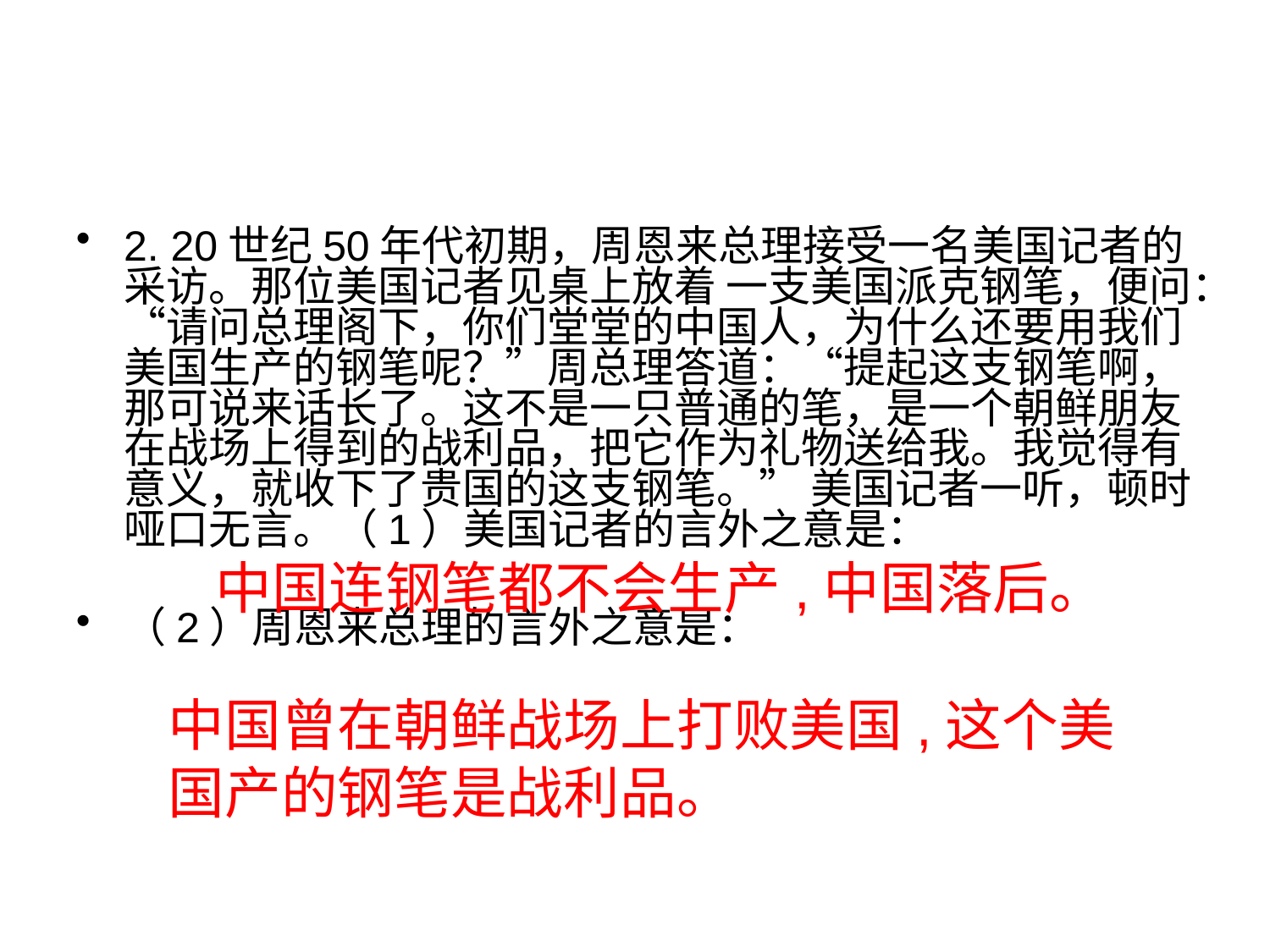

#
2. 20世纪50年代初期，周恩来总理接受一名美国记者的采访。那位美国记者见桌上放着 一支美国派克钢笔，便问：“请问总理阁下，你们堂堂的中国人，为什么还要用我们美国生产的钢笔呢？”周总理答道：“提起这支钢笔啊，那可说来话长了。这不是一只普通的笔，是一个朝鲜朋友在战场上得到的战利品，把它作为礼物送给我。我觉得有意义，就收下了贵国的这支钢笔。” 美国记者一听，顿时哑口无言。（1）美国记者的言外之意是：

（2）周恩来总理的言外之意是：
中国连钢笔都不会生产,中国落后。
中国曾在朝鲜战场上打败美国,这个美国产的钢笔是战利品。